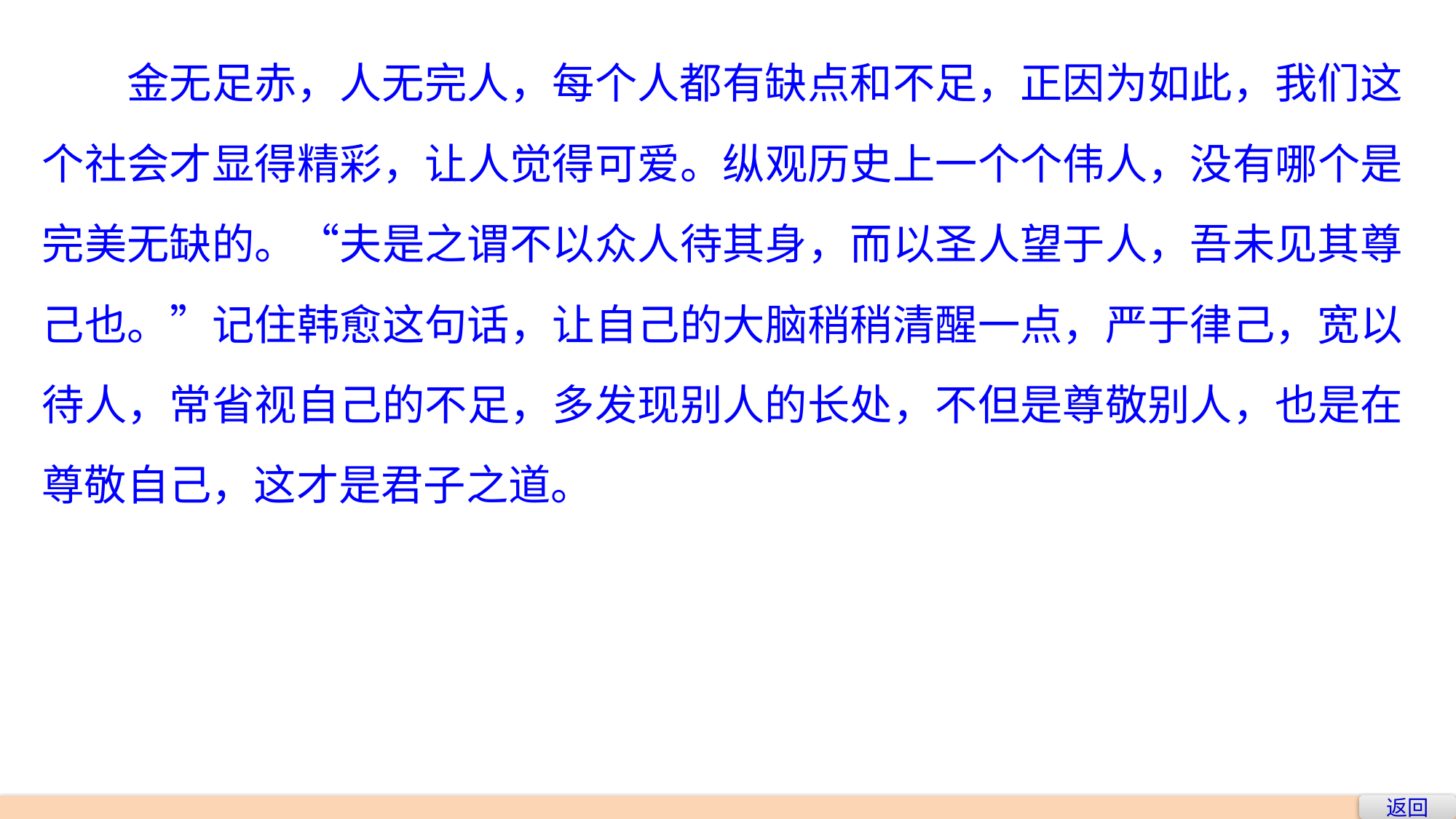

金无足赤，人无完人，每个人都有缺点和不足，正因为如此，我们这个社会才显得精彩，让人觉得可爱。纵观历史上一个个伟人，没有哪个是完美无缺的。“夫是之谓不以众人待其身，而以圣人望于人，吾未见其尊己也。”记住韩愈这句话，让自己的大脑稍稍清醒一点，严于律己，宽以待人，常省视自己的不足，多发现别人的长处，不但是尊敬别人，也是在尊敬自己，这才是君子之道。
返回